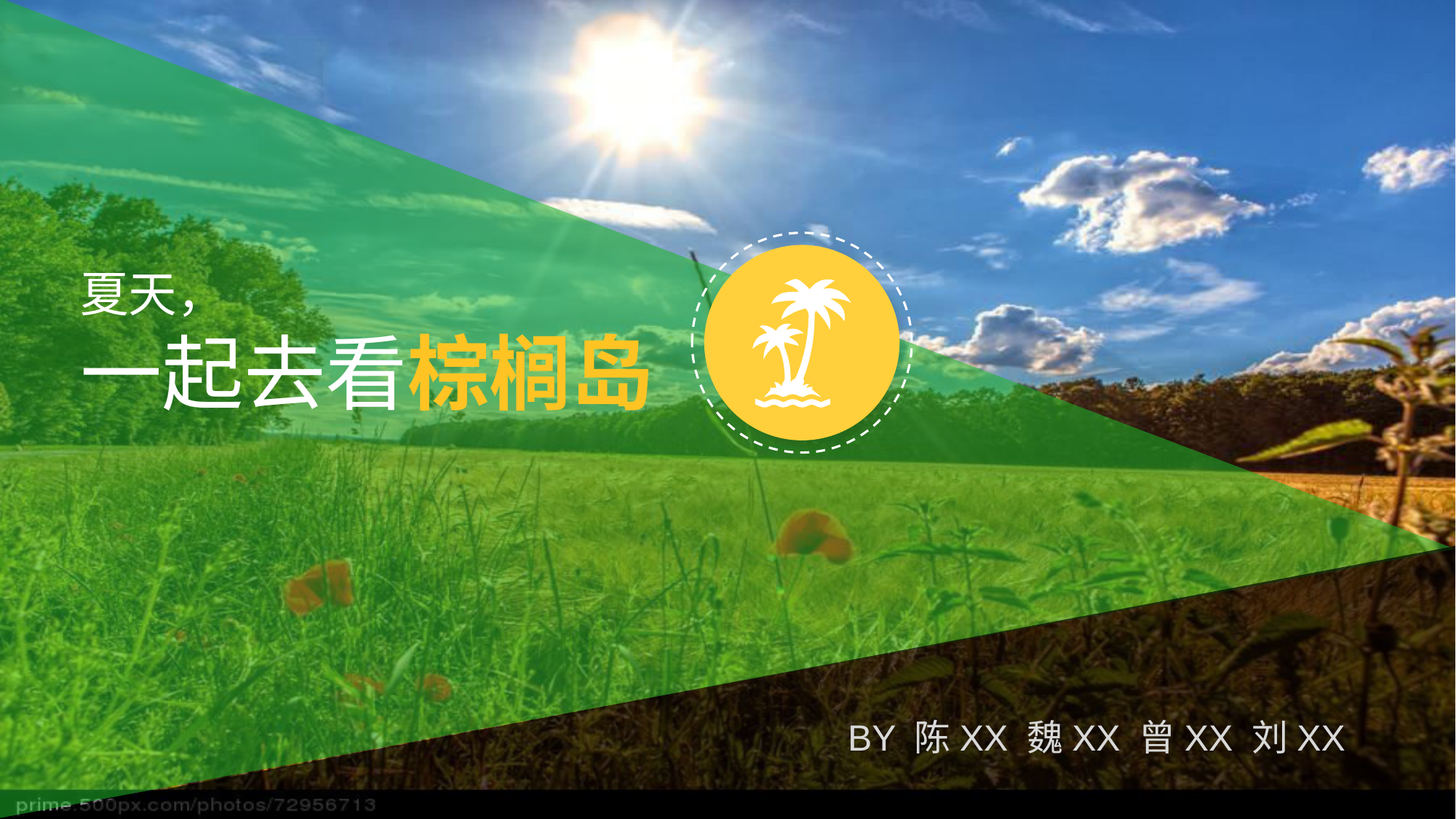

夏天，
一起去看棕榈岛

BY 陈XX 魏XX 曾XX 刘XX